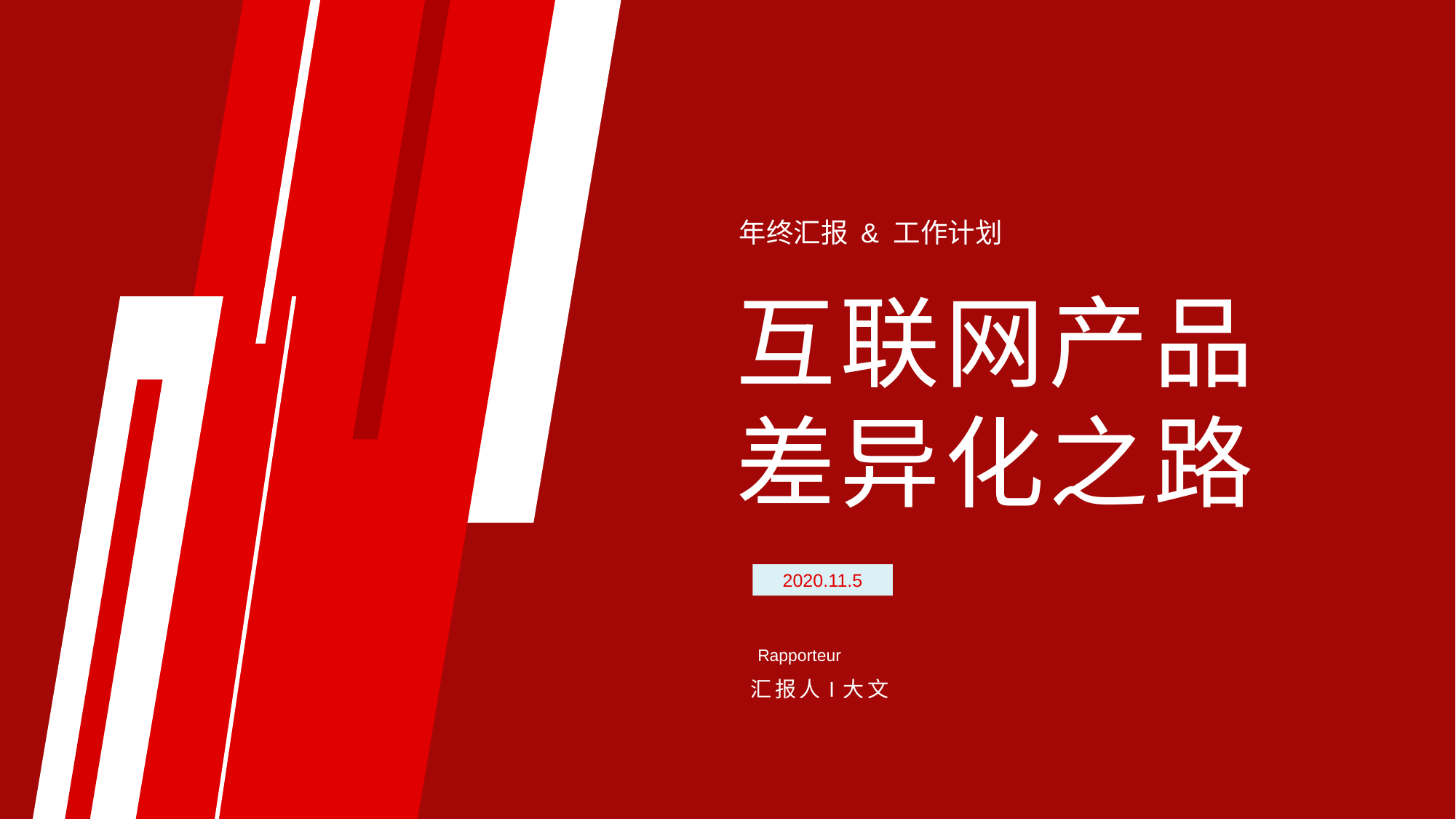

年终汇报 & 工作计划
互联网产品
差异化之路

2020.11.5
Rapporteur
汇报人I大文